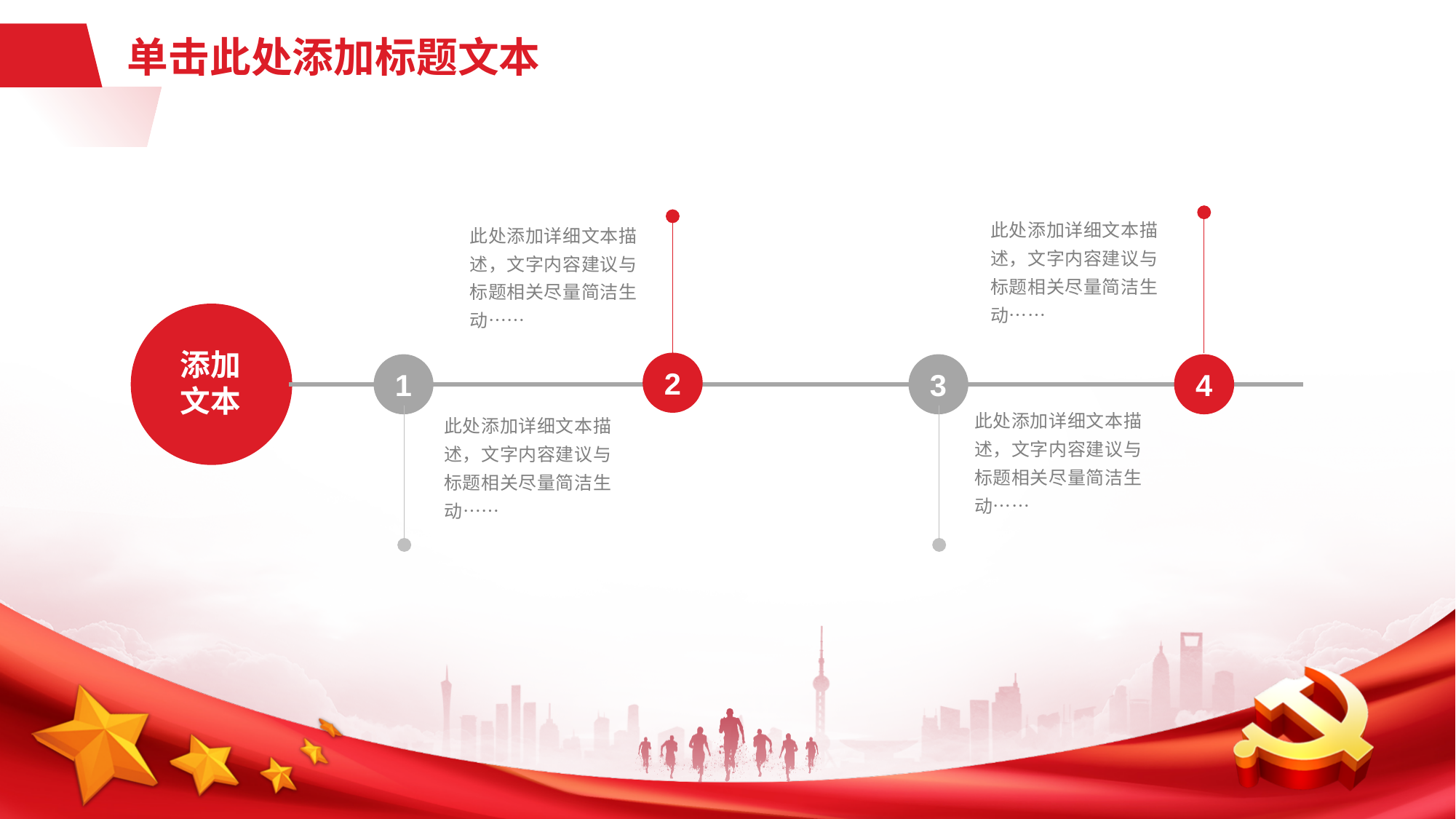

# 单击此处添加标题文本

4
此处添加详细文本描述，文字内容建议与标题相关尽量简洁生动……

2
此处添加详细文本描述，文字内容建议与标题相关尽量简洁生动……

添加文本
1

3

此处添加详细文本描述，文字内容建议与标题相关尽量简洁生动……
此处添加详细文本描述，文字内容建议与标题相关尽量简洁生动……